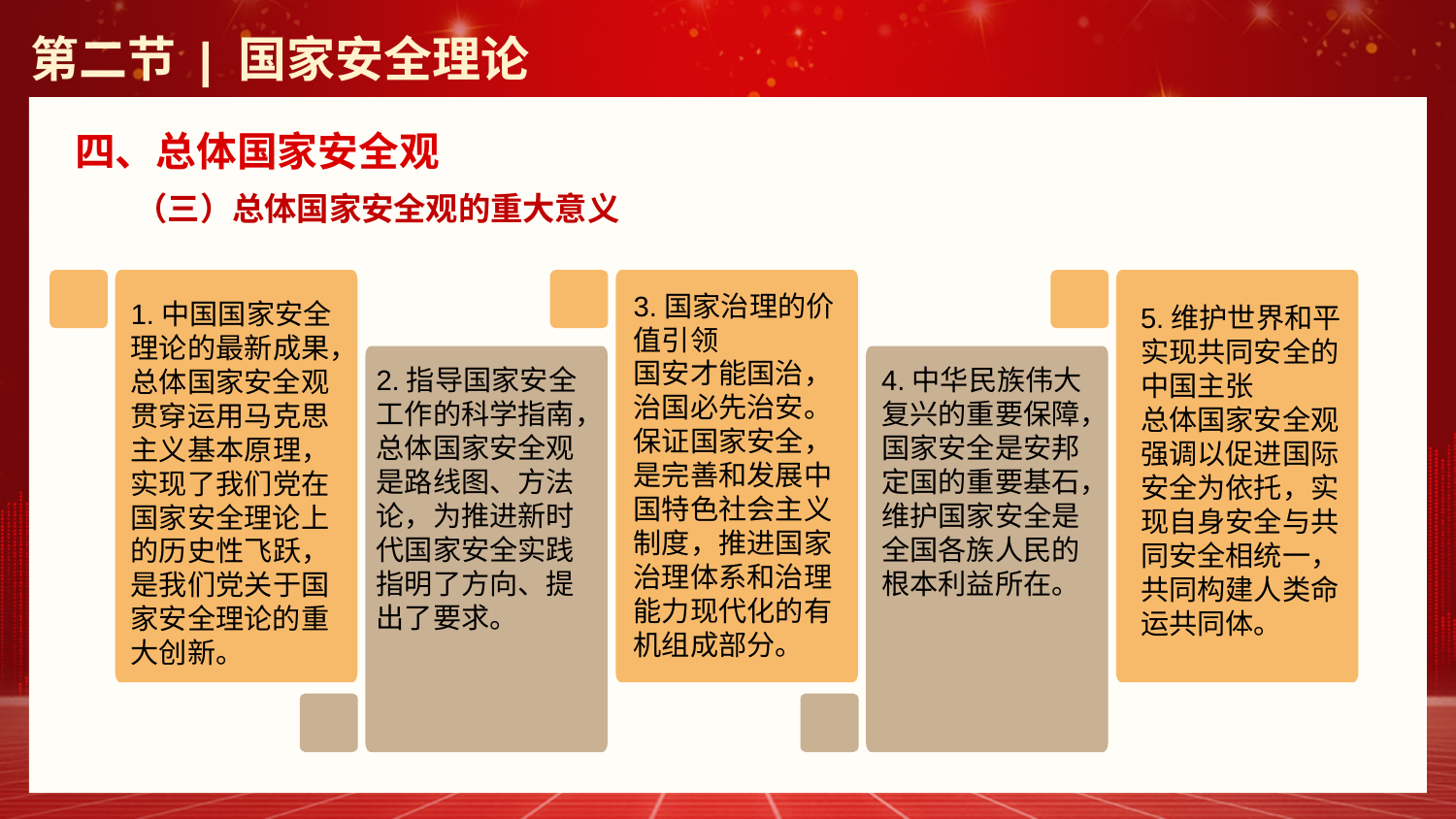

第二节 | 国家安全理论
四、总体国家安全观
（三）总体国家安全观的重大意义

3.国家治理的价值引领
国安才能国治，治国必先治安。保证国家安全，是完善和发展中国特色社会主义制度，推进国家治理体系和治理能力现代化的有机组成部分。
1.中国国家安全理论的最新成果，
总体国家安全观贯穿运用马克思主义基本原理，实现了我们党在国家安全理论上的历史性飞跃，是我们党关于国家安全理论的重大创新。
5.维护世界和平实现共同安全的中国主张
总体国家安全观强调以促进国际安全为依托，实现自身安全与共同安全相统一，共同构建人类命运共同体。

2.指导国家安全工作的科学指南，
总体国家安全观是路线图、方法论，为推进新时代国家安全实践指明了方向、提出了要求。
4.中华民族伟大复兴的重要保障，
国家安全是安邦定国的重要基石，维护国家安全是全国各族人民的根本利益所在。